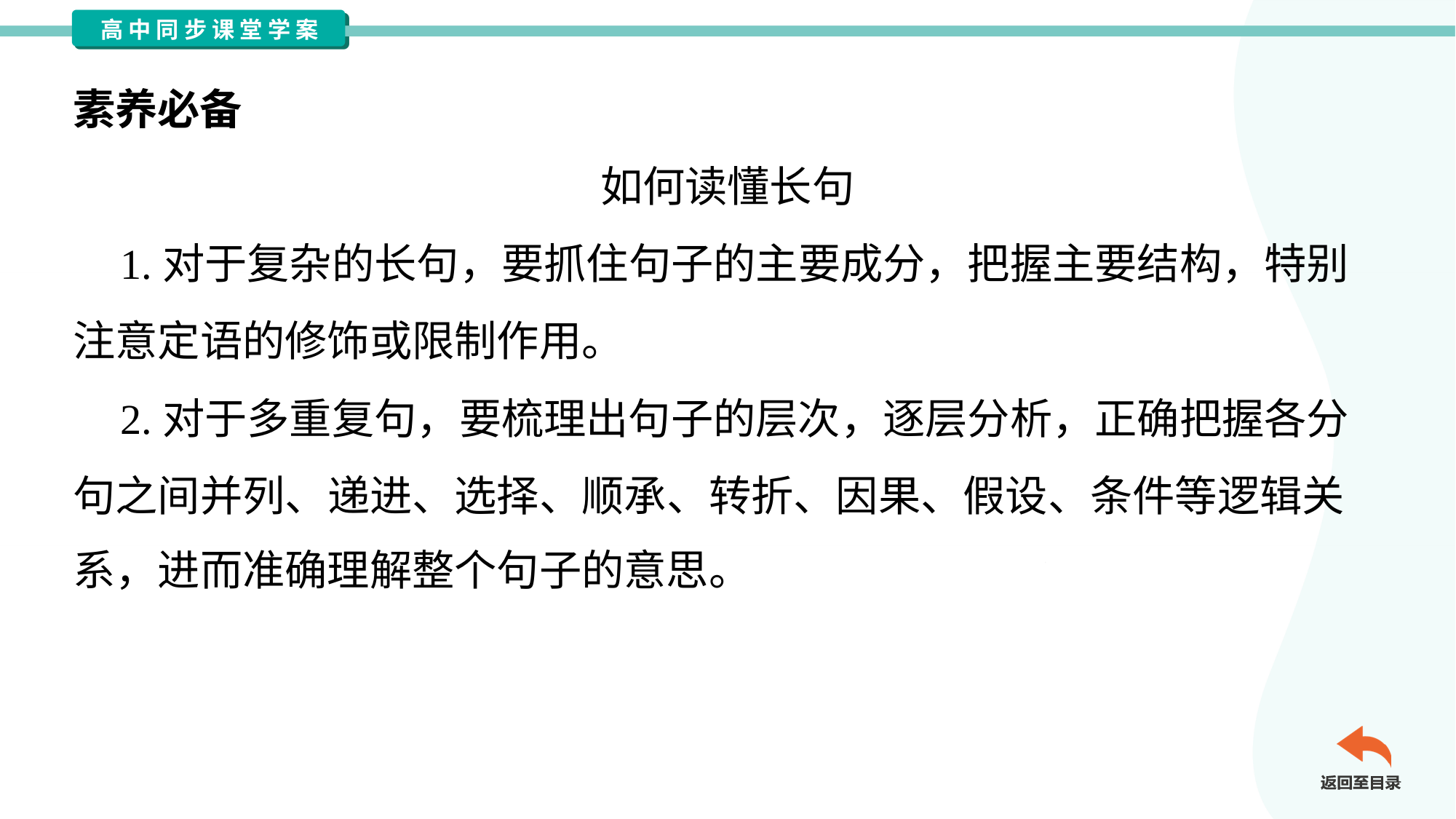

素养必备
如何读懂长句
    1.对于复杂的长句，要抓住句子的主要成分，把握主要结构，特别
注意定语的修饰或限制作用。
    2.对于多重复句，要梳理出句子的层次，逐层分析，正确把握各分
句之间并列、递进、选择、顺承、转折、因果、假设、条件等逻辑关
系，进而准确理解整个句子的意思。